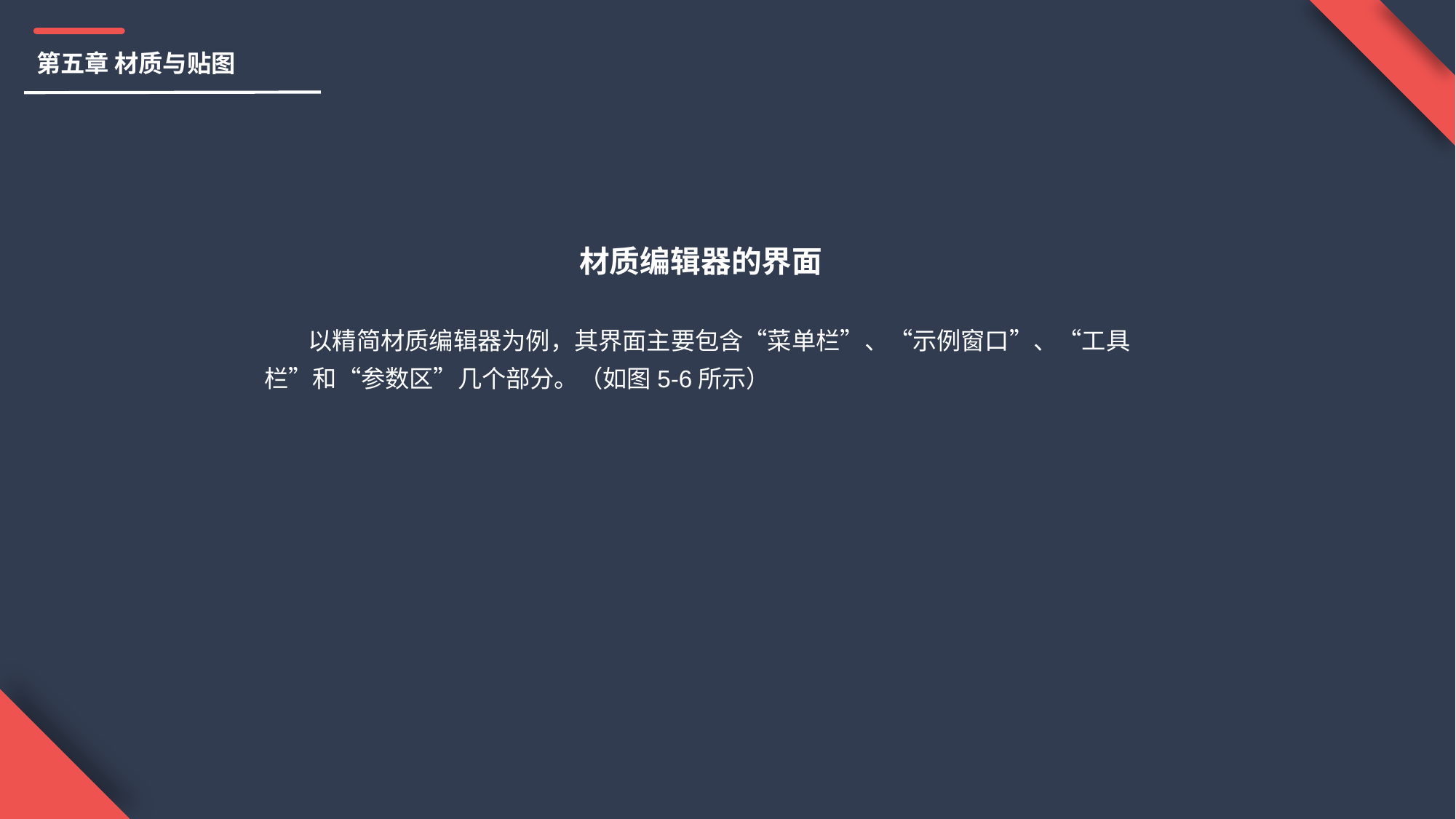

第五章 材质与贴图
材质编辑器的界面

       以精简材质编辑器为例，其界面主要包含“菜单栏”、“示例窗口”、“工具栏”和“参数区”几个部分。（如图5-6所示）